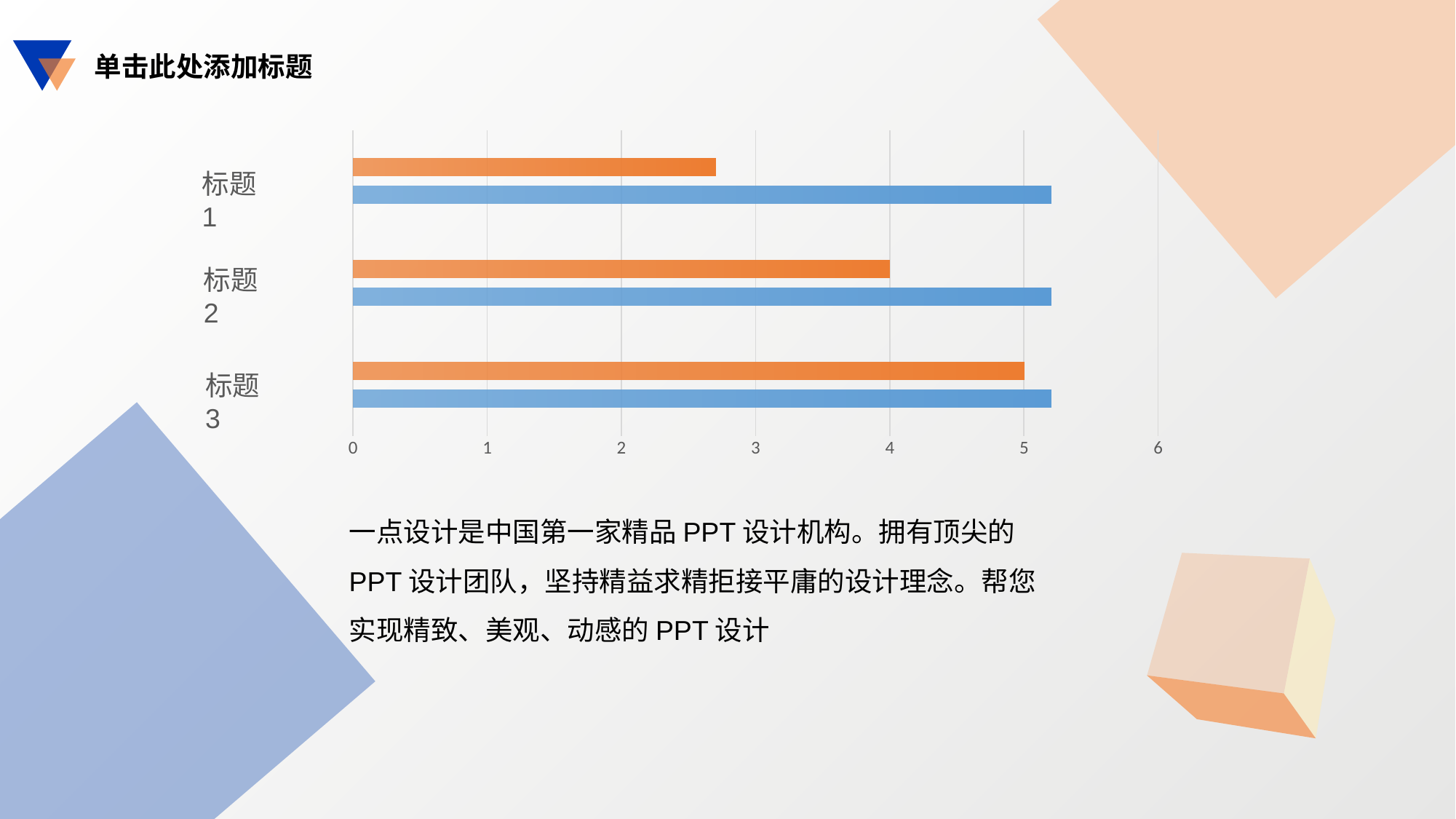

单击此处添加标题

### Chart

| Category | 系列 1 | 系列 2 |
|---|---|---|
| 类别 1 | 5.2 | 5.0 |
| 类别 2 | 5.2 | 4.0 |
| 类别 3 | 5.2 | 2.7 |
标题1
标题2
标题3

一点设计是中国第一家精品PPT设计机构。拥有顶尖的PPT设计团队，坚持精益求精拒接平庸的设计理念。帮您实现精致、美观、动感的PPT设计